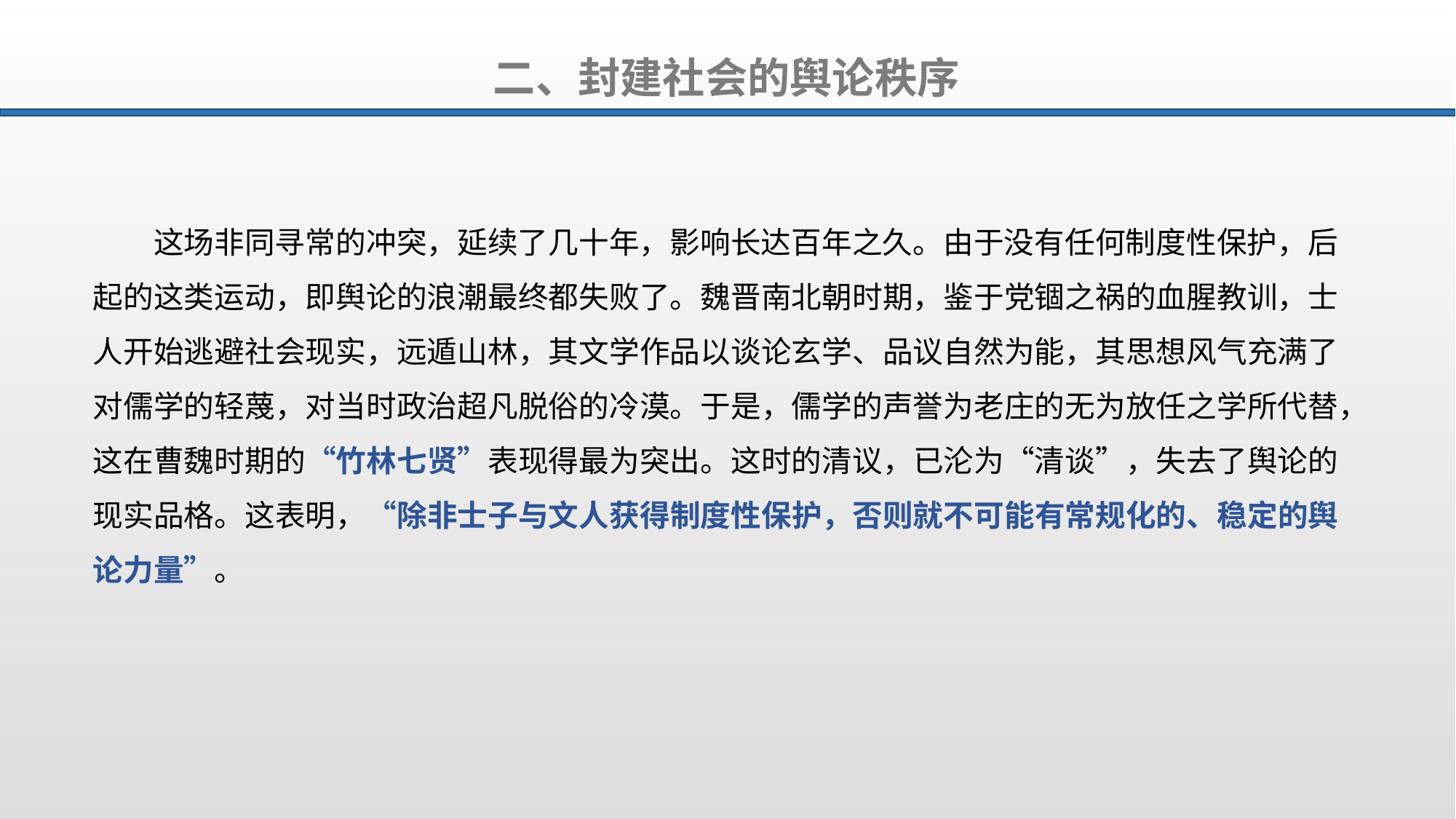

二、封建社会的舆论秩序

这场非同寻常的冲突，延续了几十年，影响长达百年之久。由于没有任何制度性保护，后起的这类运动，即舆论的浪潮最终都失败了。魏晋南北朝时期，鉴于党锢之祸的血腥教训，士人开始逃避社会现实，远遁山林，其文学作品以谈论玄学、品议自然为能，其思想风气充满了对儒学的轻蔑，对当时政治超凡脱俗的冷漠。于是，儒学的声誉为老庄的无为放任之学所代替，这在曹魏时期的“竹林七贤”表现得最为突出。这时的清议，已沦为“清谈”，失去了舆论的现实品格。这表明，“除非士子与文人获得制度性保护，否则就不可能有常规化的、稳定的舆论力量”。